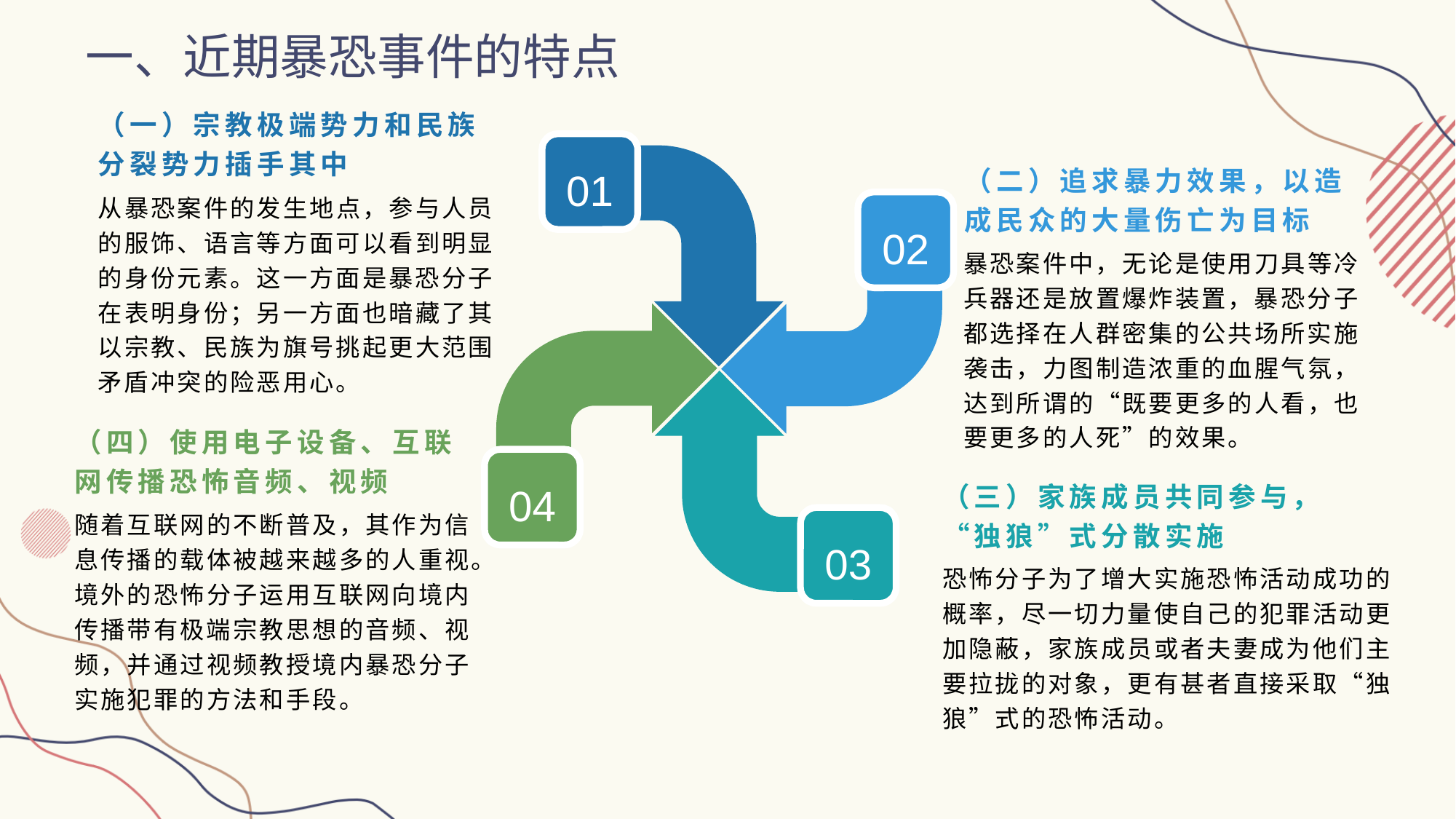

一、近期暴恐事件的特点
（一）宗教极端势力和民族分裂势力插手其中
01
（二）追求暴力效果，以造成民众的大量伤亡为目标

从暴恐案件的发生地点，参与人员的服饰、语言等方面可以看到明显的身份元素。这一方面是暴恐分子在表明身份；另一方面也暗藏了其以宗教、民族为旗号挑起更大范围矛盾冲突的险恶用心。
02
暴恐案件中，无论是使用刀具等冷兵器还是放置爆炸装置，暴恐分子都选择在人群密集的公共场所实施袭击，力图制造浓重的血腥气氛，达到所谓的“既要更多的人看，也要更多的人死”的效果。

（四）使用电子设备、互联网传播恐怖音频、视频
04
（三）家族成员共同参与，“独狼”式分散实施
随着互联网的不断普及，其作为信息传播的载体被越来越多的人重视。境外的恐怖分子运用互联网向境内传播带有极端宗教思想的音频、视频，并通过视频教授境内暴恐分子实施犯罪的方法和手段。
03
恐怖分子为了增大实施恐怖活动成功的概率，尽一切力量使自己的犯罪活动更加隐蔽，家族成员或者夫妻成为他们主要拉拢的对象，更有甚者直接采取“独狼”式的恐怖活动。